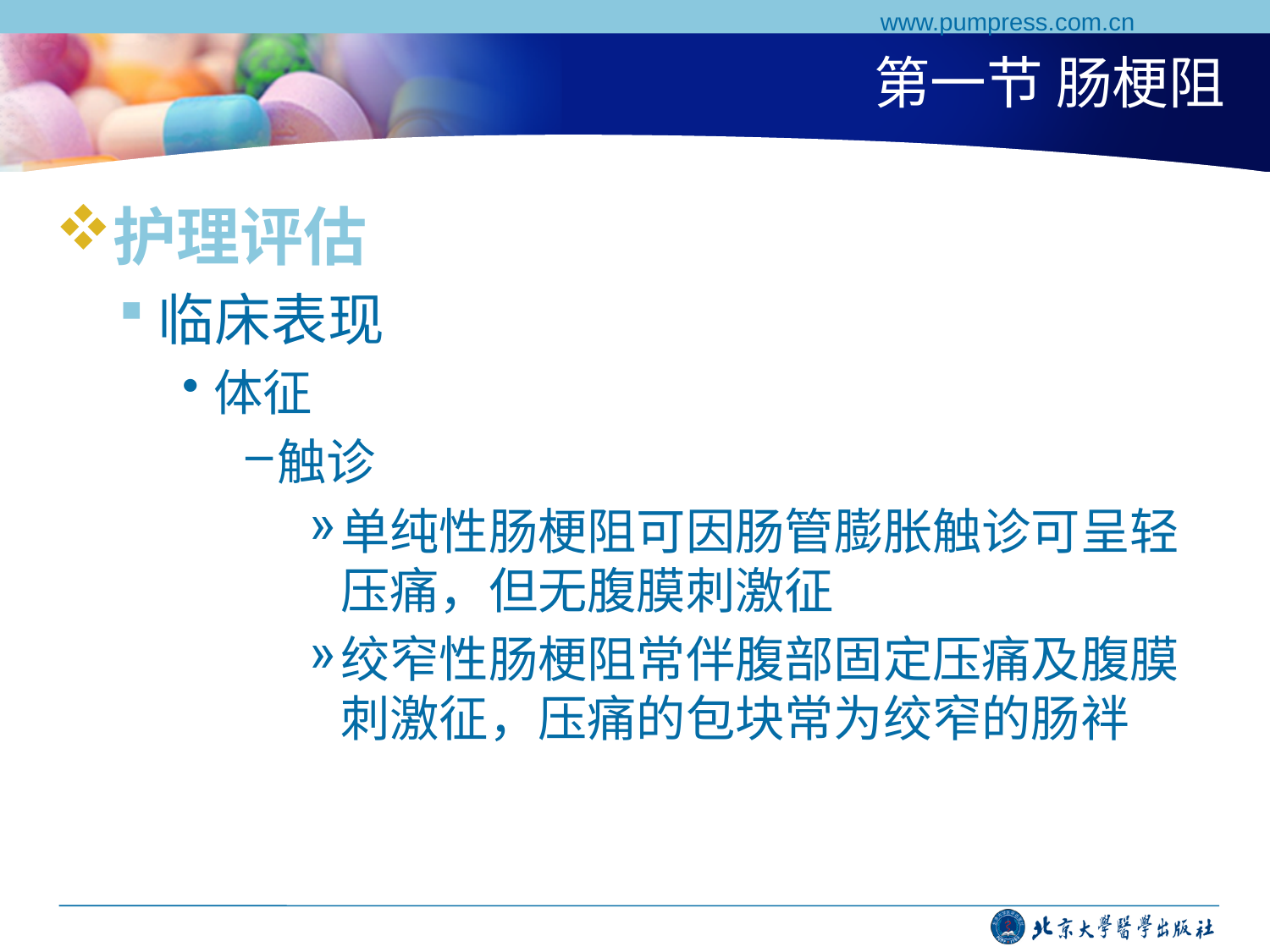

www.pumpress.com.cn
# 第一节 肠梗阻
护理评估
临床表现
体征
触诊
单纯性肠梗阻可因肠管膨胀触诊可呈轻压痛，但无腹膜刺激征
绞窄性肠梗阻常伴腹部固定压痛及腹膜刺激征，压痛的包块常为绞窄的肠袢